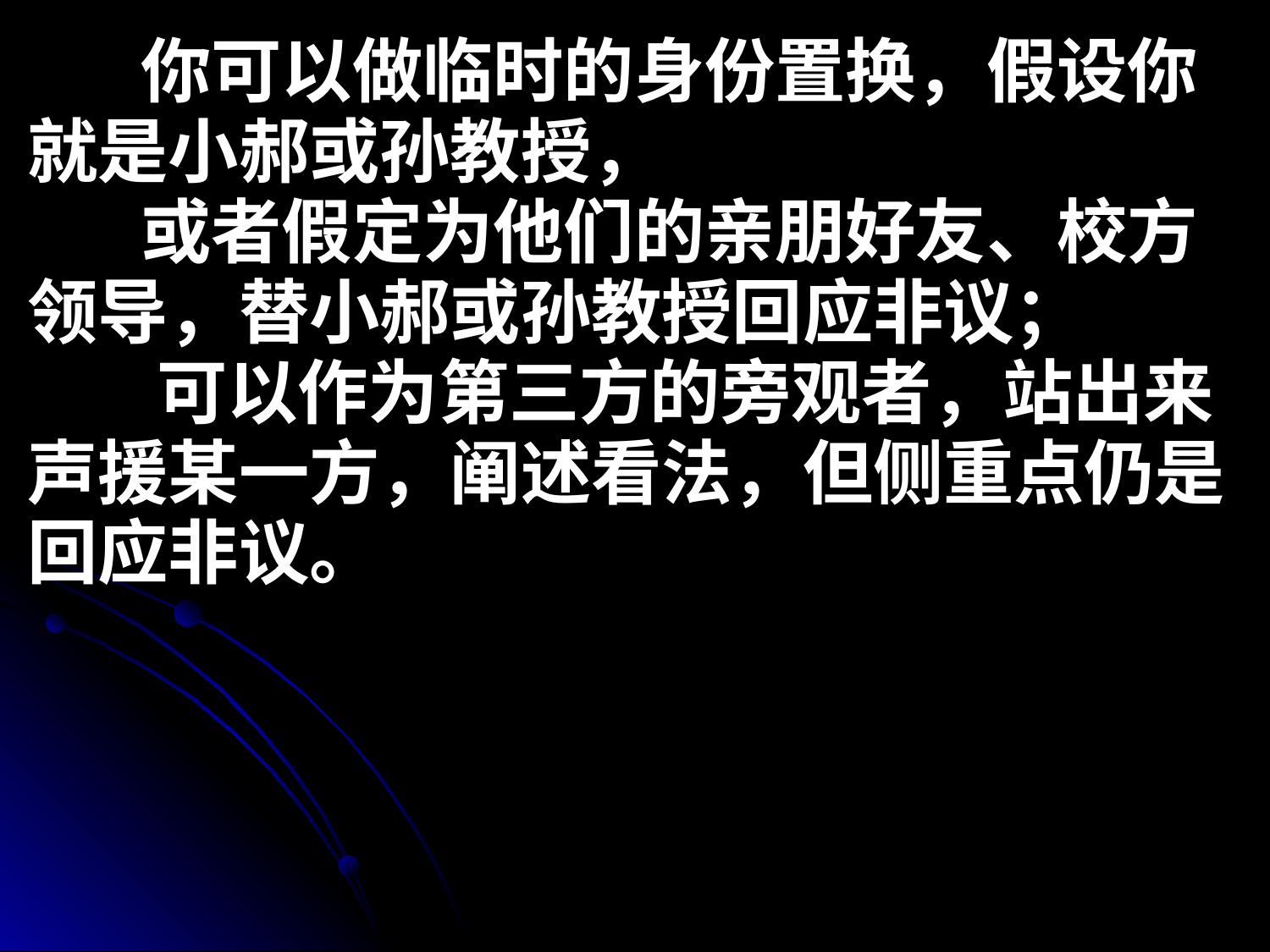

你可以做临时的身份置换，假设你就是小郝或孙教授，
      或者假定为他们的亲朋好友、校方领导，替小郝或孙教授回应非议；
       可以作为第三方的旁观者，站出来声援某一方，阐述看法，但侧重点仍是回应非议。